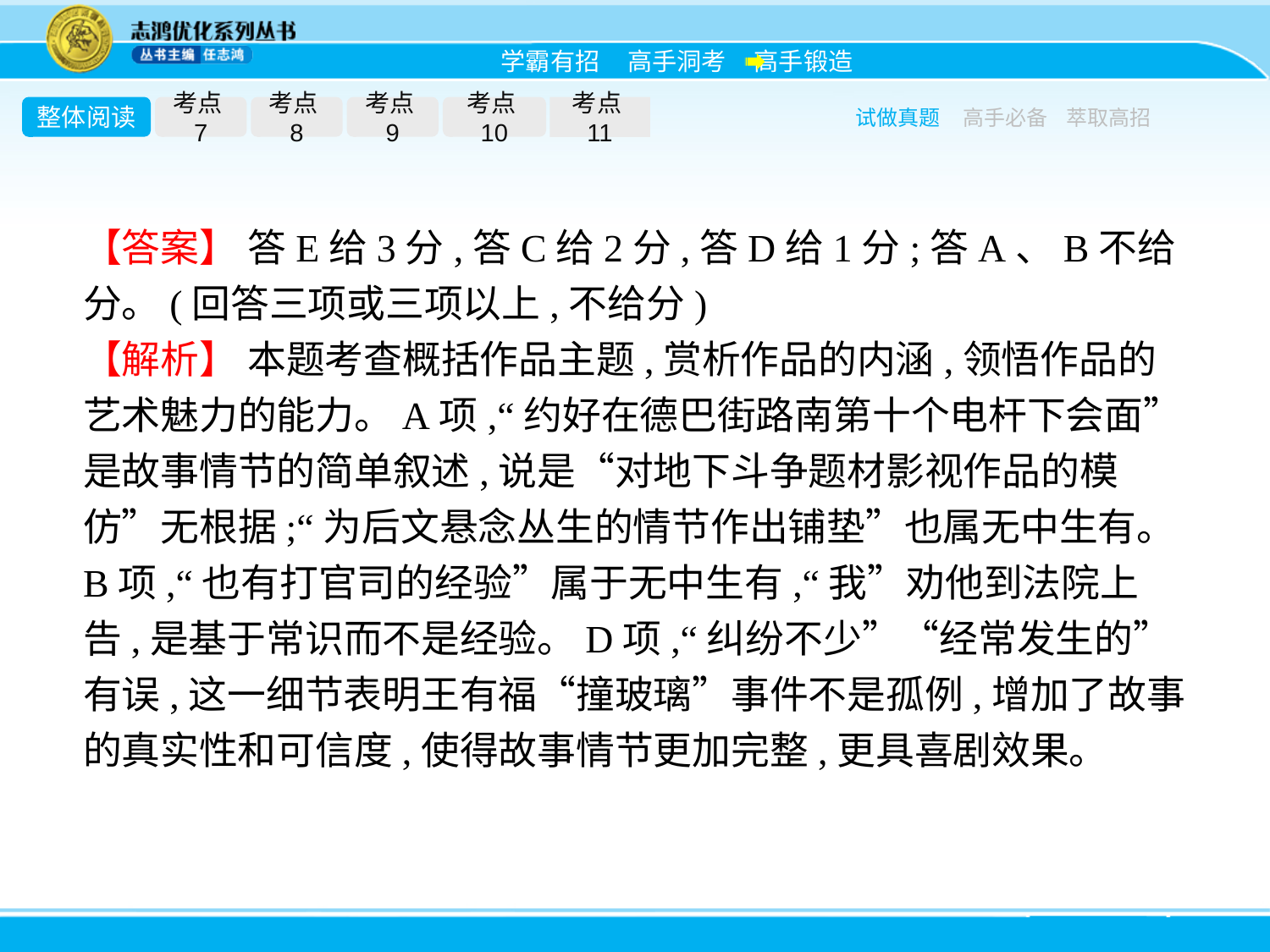

整体阅读
考点7
考点8
考点9
考点10
考点11
试做真题
高手必备
萃取高招
【答案】 答E给3分,答C给2分,答D给1分;答A、B不给分。(回答三项或三项以上,不给分)
【解析】 本题考查概括作品主题,赏析作品的内涵,领悟作品的艺术魅力的能力。A项,“约好在德巴街路南第十个电杆下会面”是故事情节的简单叙述,说是“对地下斗争题材影视作品的模仿”无根据;“为后文悬念丛生的情节作出铺垫”也属无中生有。B项,“也有打官司的经验”属于无中生有,“我”劝他到法院上告,是基于常识而不是经验。D项,“纠纷不少”“经常发生的”有误,这一细节表明王有福“撞玻璃”事件不是孤例,增加了故事的真实性和可信度,使得故事情节更加完整,更具喜剧效果。